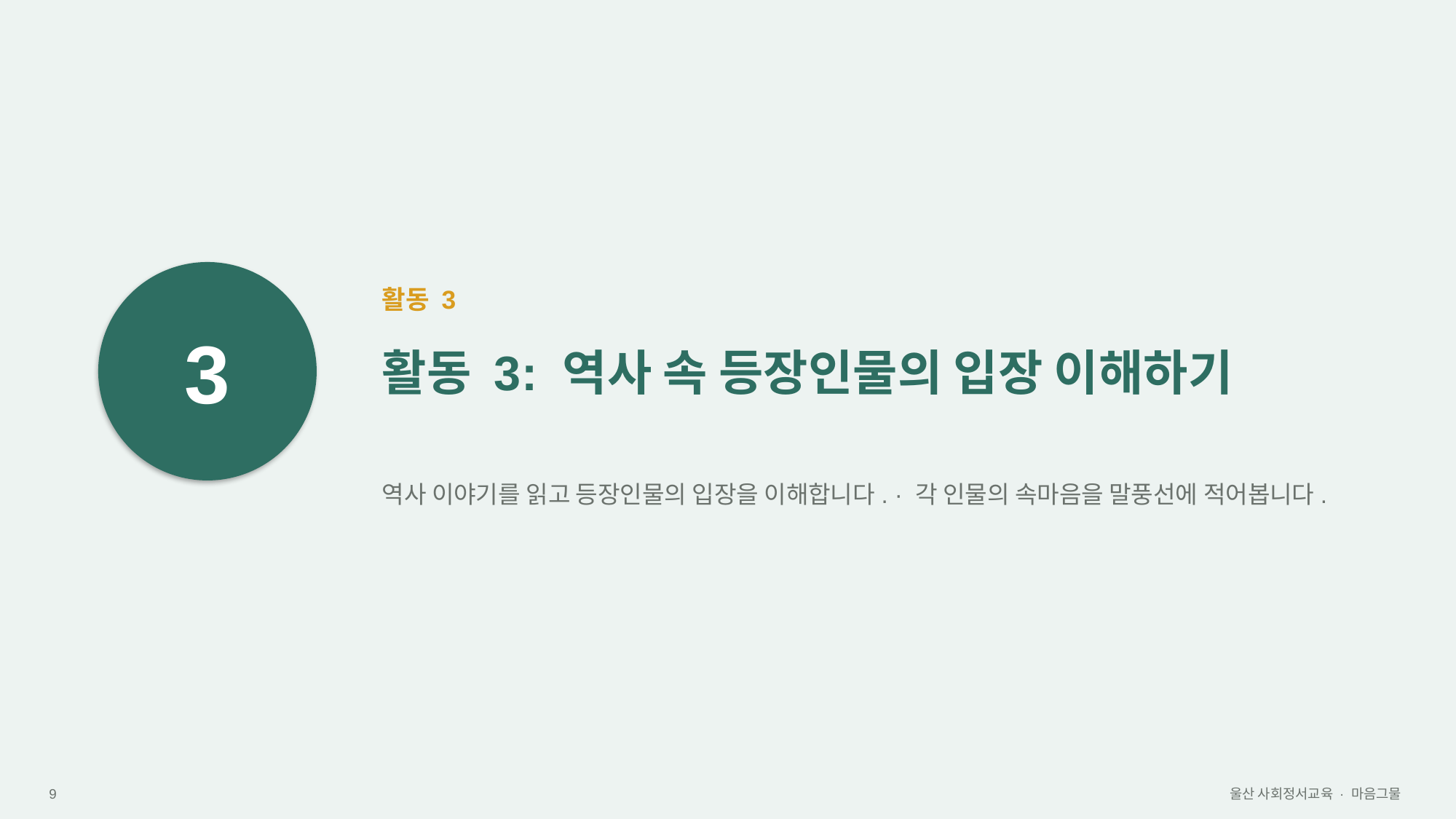

3
활동 3
활동 3: 역사 속 등장인물의 입장 이해하기
역사 이야기를 읽고 등장인물의 입장을 이해합니다. · 각 인물의 속마음을 말풍선에 적어봅니다.
9
울산 사회정서교육 · 마음그물